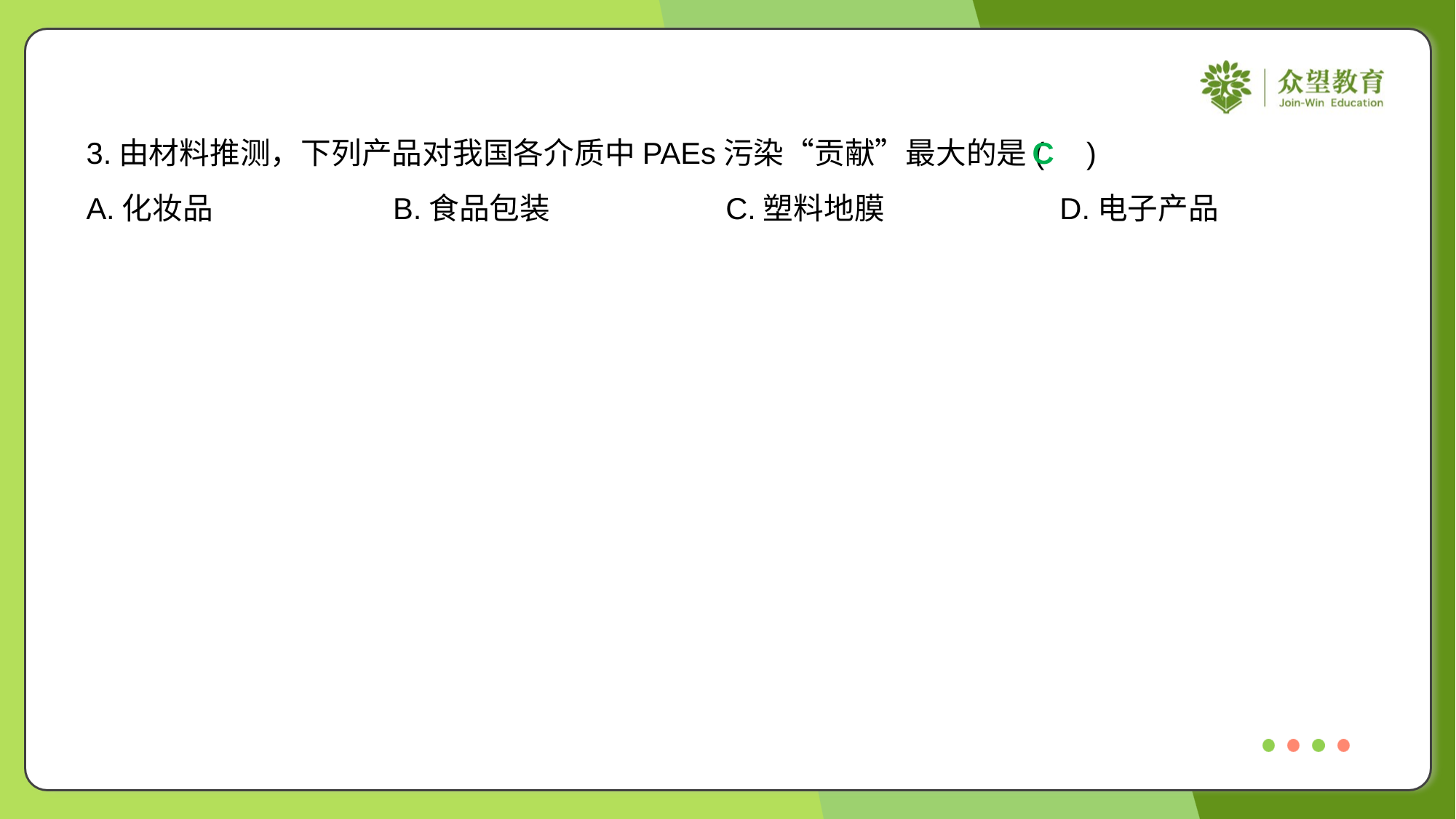

3.由材料推测，下列产品对我国各介质中PAEs污染“贡献”最大的是(     )
C
A.化妆品	B.食品包装	C.塑料地膜	D.电子产品